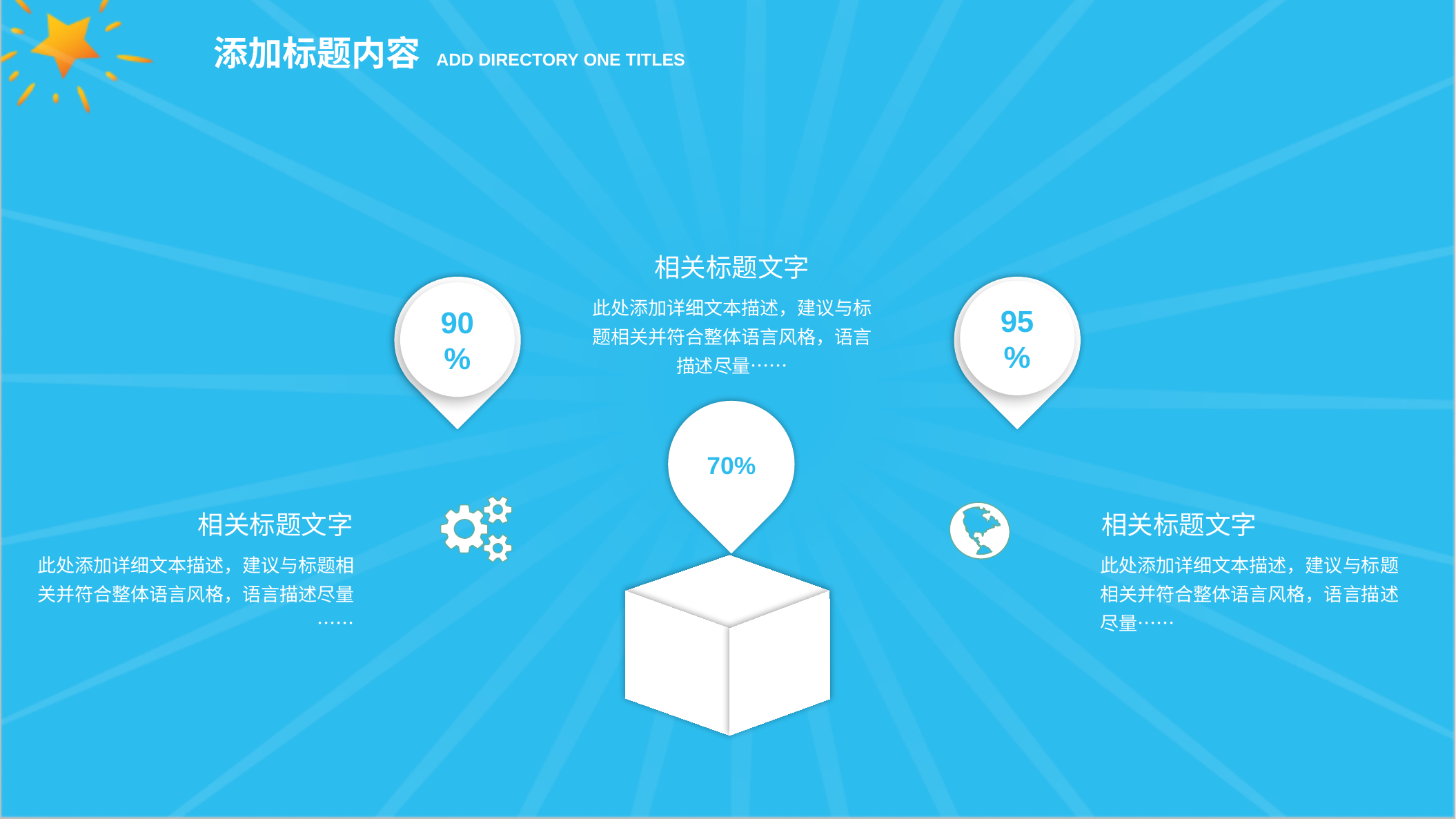

相关标题文字
此处添加详细文本描述，建议与标题相关并符合整体语言风格，语言描述尽量……

90%

95%

70%
相关标题文字
此处添加详细文本描述，建议与标题相关并符合整体语言风格，语言描述尽量……
相关标题文字
此处添加详细文本描述，建议与标题相关并符合整体语言风格，语言描述尽量……